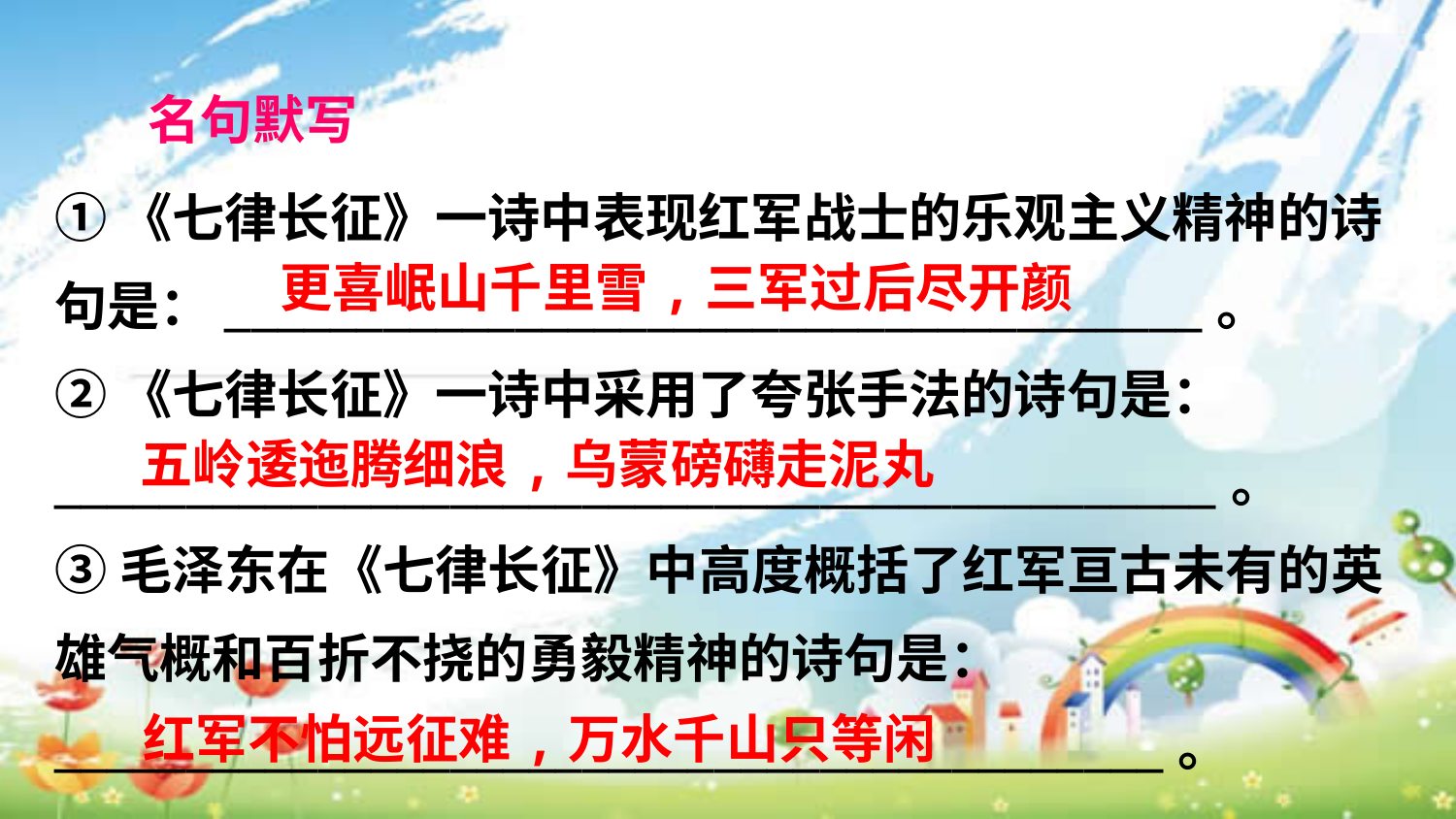

名句默写
①《七律长征》一诗中表现红军战士的乐观主义精神的诗句是：_____________________________________。
②《七律长征》一诗中采用了夸张手法的诗句是：____________________________________________。
③毛泽东在《七律长征》中高度概括了红军亘古未有的英雄气概和百折不挠的勇毅精神的诗句是：__________________________________________。
更喜岷山千里雪,三军过后尽开颜
五岭逶迤腾细浪,乌蒙磅礴走泥丸
红军不怕远征难,万水千山只等闲